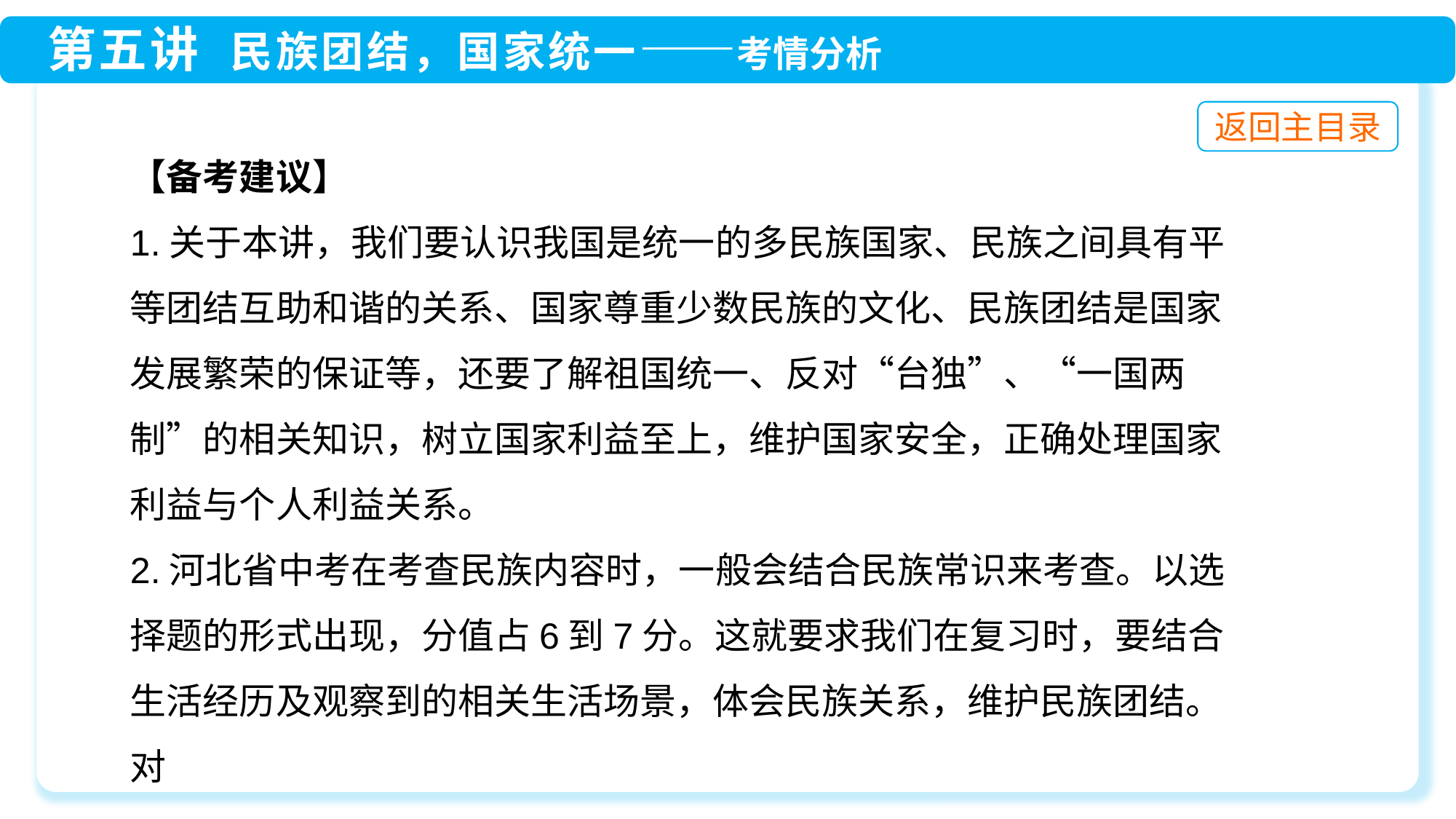

【备考建议】
1.关于本讲，我们要认识我国是统一的多民族国家、民族之间具有平等团结互助和谐的关系、国家尊重少数民族的文化、民族团结是国家发展繁荣的保证等，还要了解祖国统一、反对“台独”、“一国两制”的相关知识，树立国家利益至上，维护国家安全，正确处理国家利益与个人利益关系。
2.河北省中考在考查民族内容时，一般会结合民族常识来考查。以选择题的形式出现，分值占6到7分。这就要求我们在复习时，要结合生活经历及观察到的相关生活场景，体会民族关系，维护民族团结。对